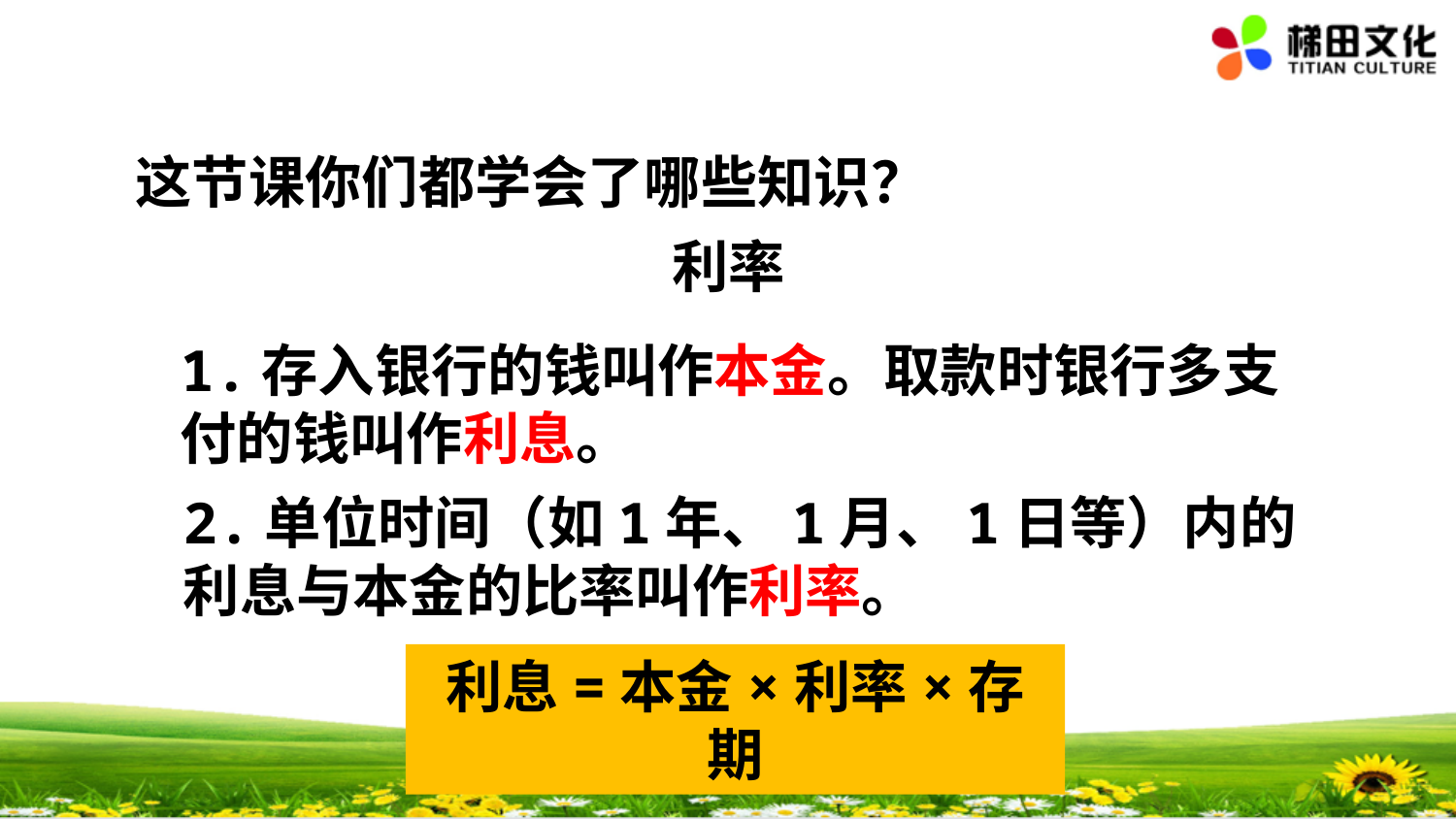

这节课你们都学会了哪些知识？
利率
1.存入银行的钱叫作本金。取款时银行多支付的钱叫作利息。
2.单位时间（如1年、1月、1日等）内的利息与本金的比率叫作利率。
利息=本金×利率×存期